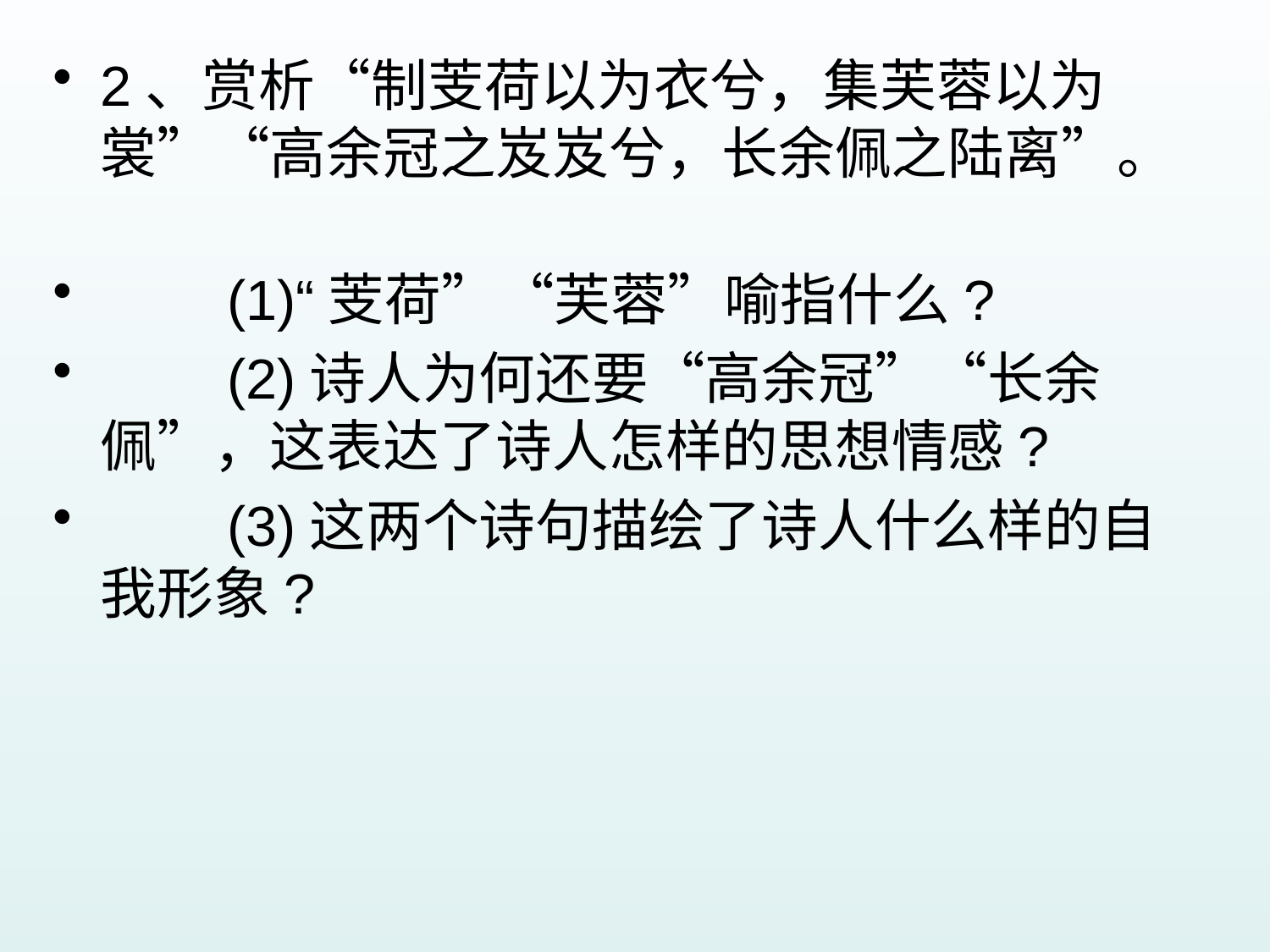

2、赏析“制芰荷以为衣兮，集芙蓉以为裳”“高余冠之岌岌兮，长余佩之陆离”。
　　(1)“芰荷”“芙蓉”喻指什么?
　　(2)诗人为何还要“高余冠”“长余佩”，这表达了诗人怎样的思想情感?
　　(3)这两个诗句描绘了诗人什么样的自我形象?